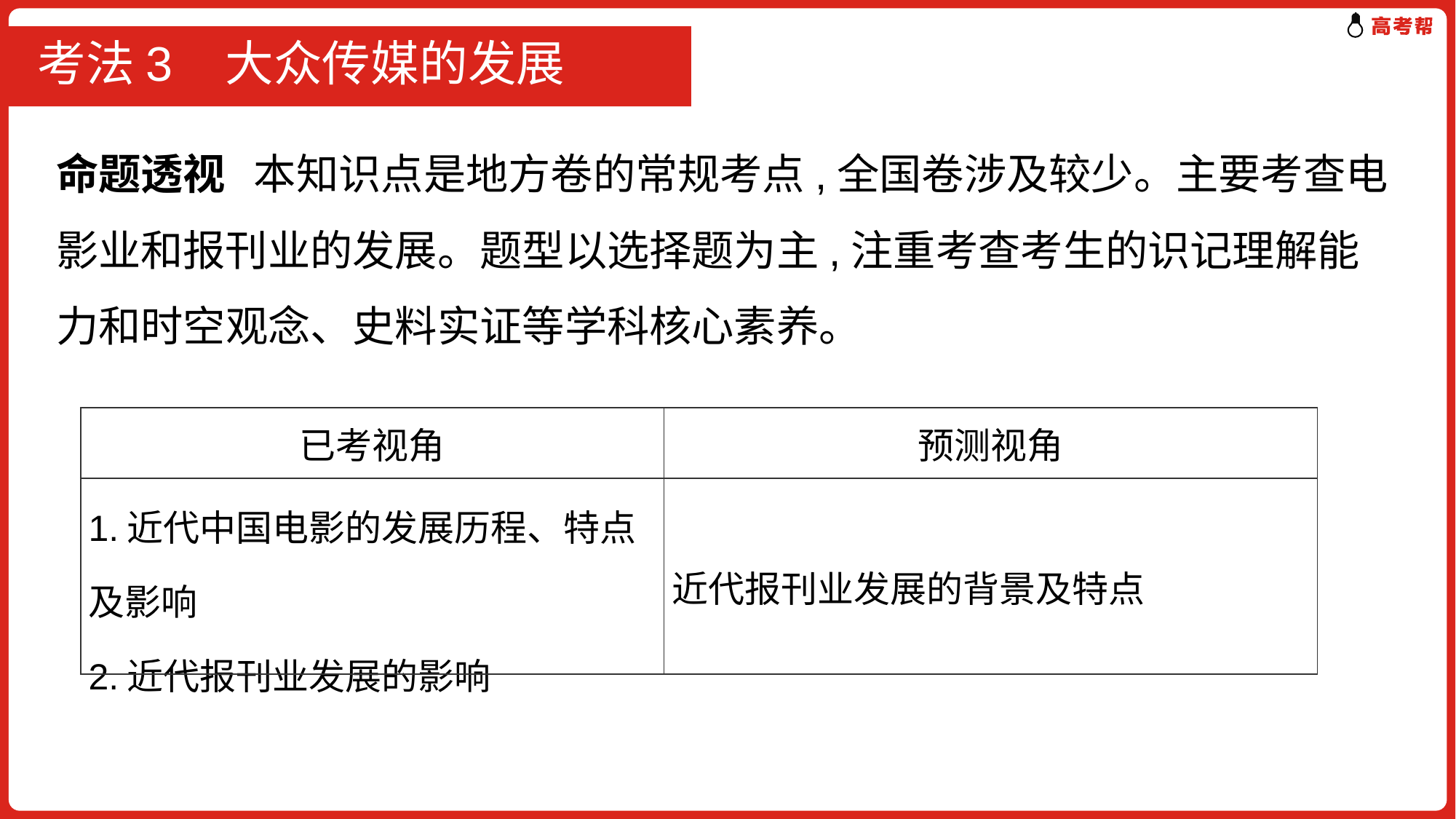

# 考法3   大众传媒的发展
命题透视   本知识点是地方卷的常规考点,全国卷涉及较少。主要考查电影业和报刊业的发展。题型以选择题为主,注重考查考生的识记理解能力和时空观念、史料实证等学科核心素养。
| 已考视角 | 预测视角 |
| --- | --- |
| 1.近代中国电影的发展历程、特点及影响 2.近代报刊业发展的影响 | 近代报刊业发展的背景及特点 |